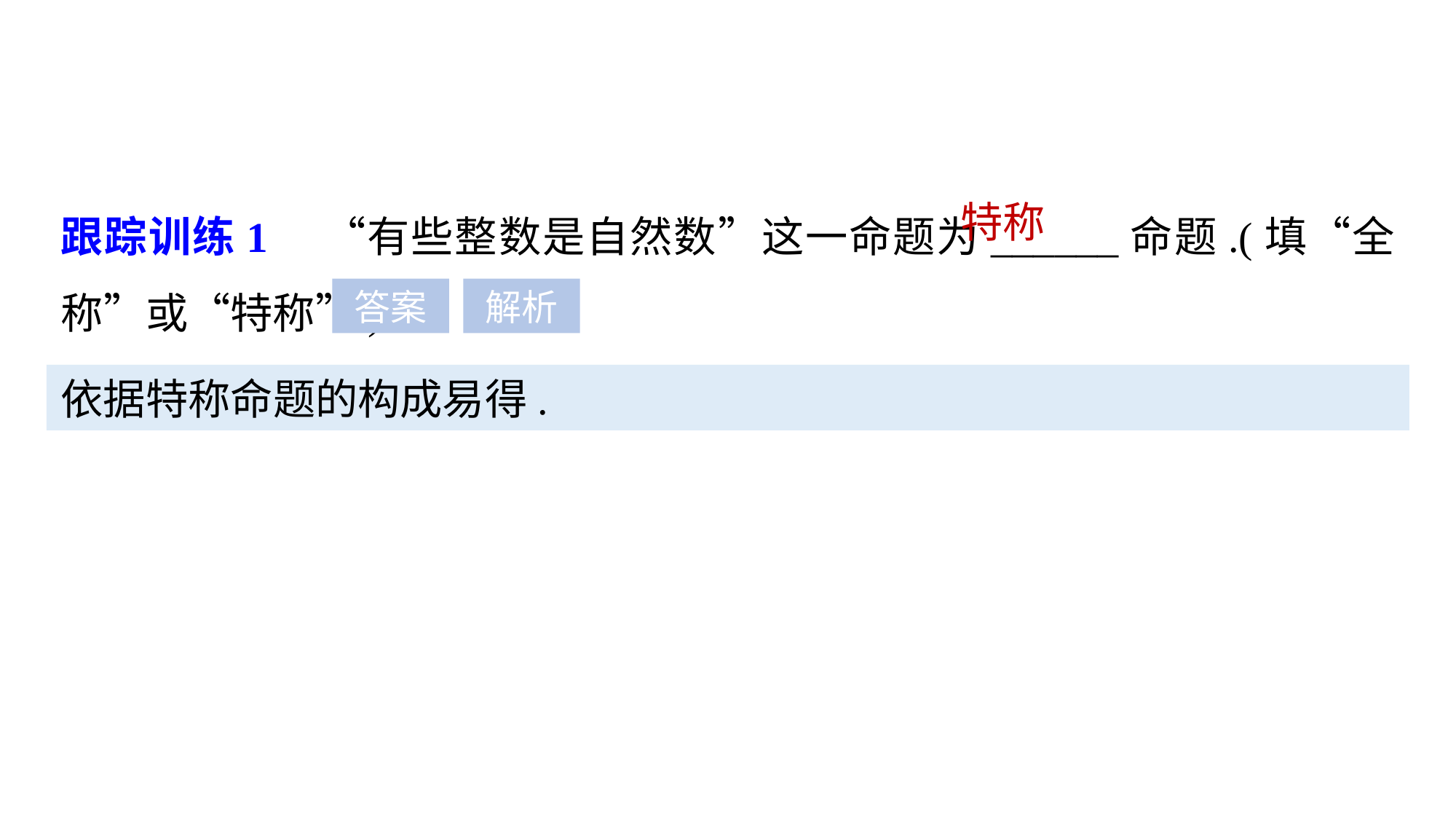

跟踪训练1　“有些整数是自然数”这一命题为______命题.(填“全称”或“特称”)
特称
答案
解析
依据特称命题的构成易得.